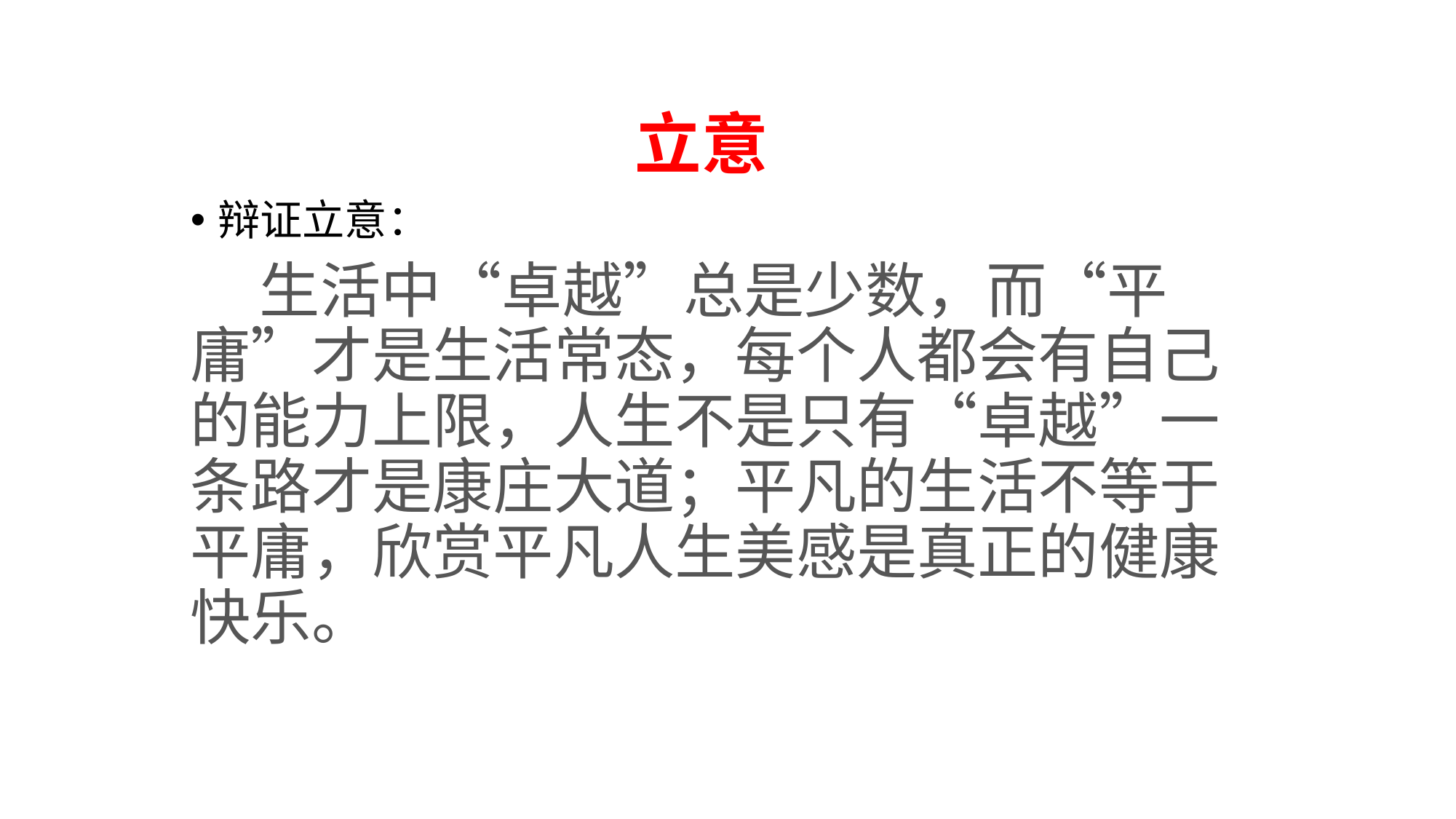

# 立意
辩证立意：
    生活中“卓越”总是少数，而“平庸”才是生活常态，每个人都会有自己的能力上限，人生不是只有“卓越”一条路才是康庄大道；平凡的生活不等于平庸，欣赏平凡人生美感是真正的健康快乐。